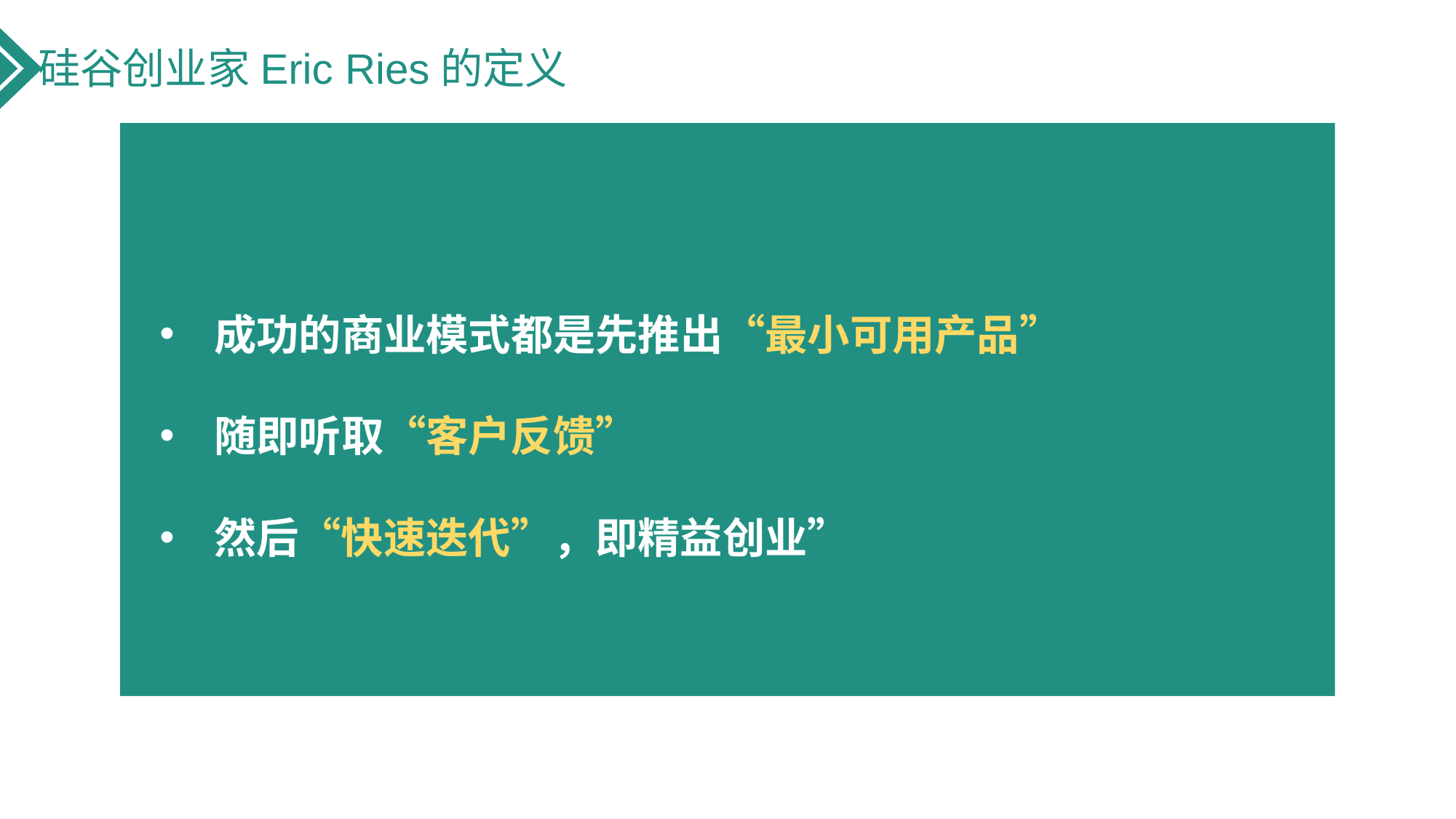

硅谷创业家Eric Ries的定义

成功的商业模式都是先推出“最小可用产品”
随即听取“客户反馈”
然后“快速迭代”，即精益创业”